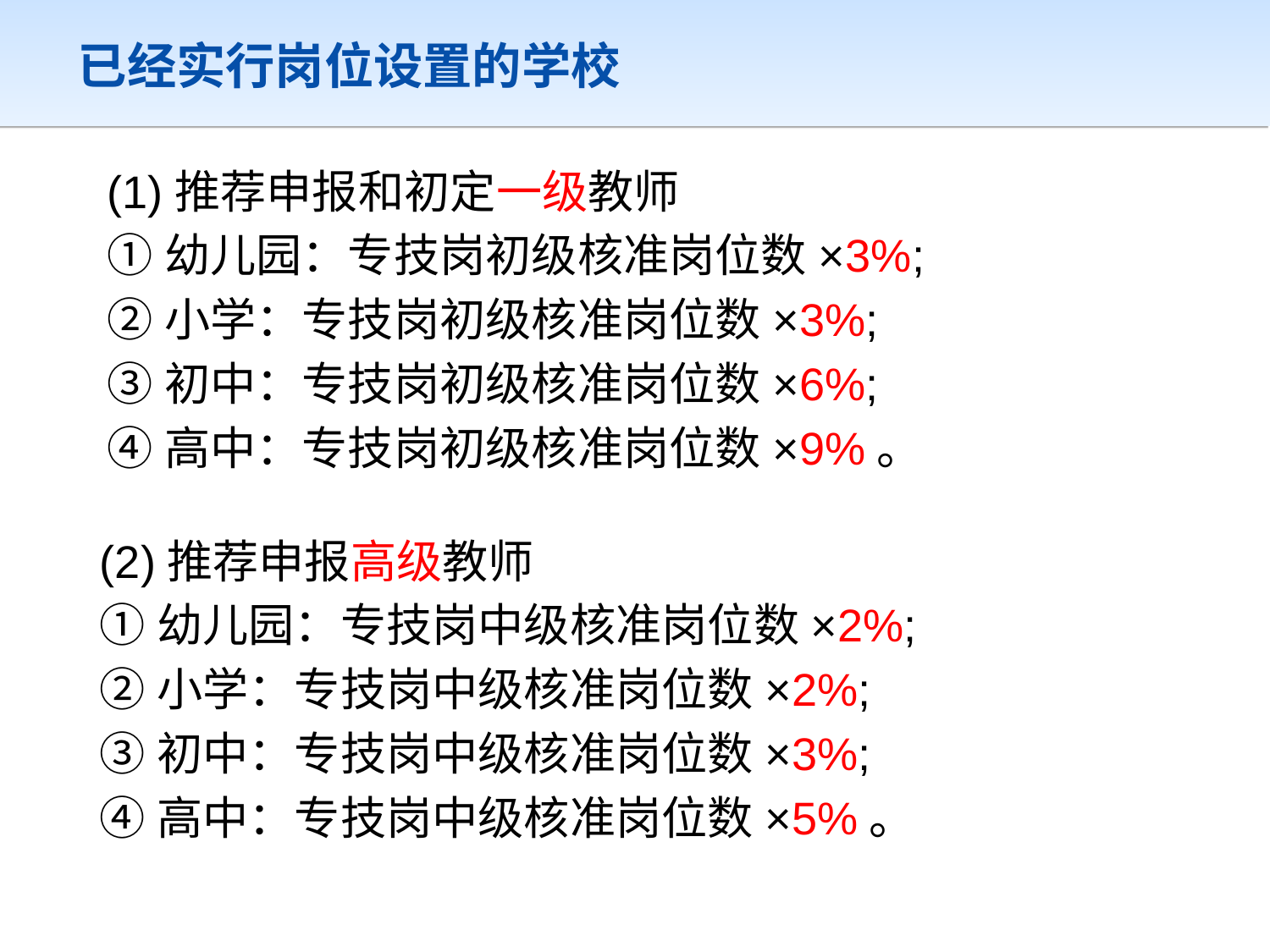

# 已经实行岗位设置的学校
(1)推荐申报和初定一级教师
①幼儿园：专技岗初级核准岗位数×3%;
②小学：专技岗初级核准岗位数×3%;
③初中：专技岗初级核准岗位数×6%;
④高中：专技岗初级核准岗位数×9%。
(2)推荐申报高级教师
①幼儿园：专技岗中级核准岗位数×2%;
②小学：专技岗中级核准岗位数×2%;
③初中：专技岗中级核准岗位数×3%;
④高中：专技岗中级核准岗位数×5%。